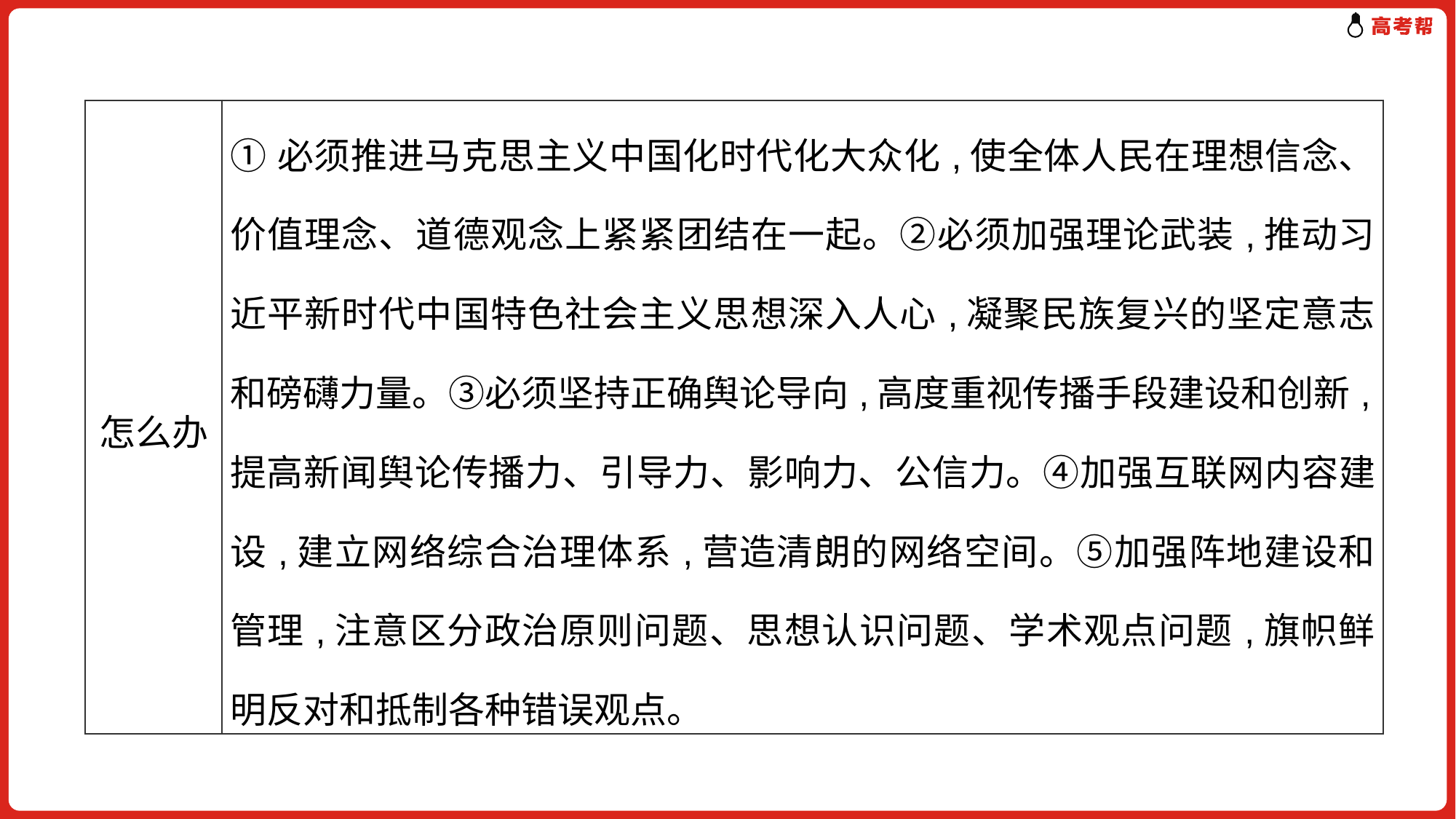

| 怎么办 | ①必须推进马克思主义中国化时代化大众化,使全体人民在理想信念、价值理念、道德观念上紧紧团结在一起。②必须加强理论武装,推动习近平新时代中国特色社会主义思想深入人心,凝聚民族复兴的坚定意志和磅礴力量。③必须坚持正确舆论导向,高度重视传播手段建设和创新,提高新闻舆论传播力、引导力、影响力、公信力。④加强互联网内容建设,建立网络综合治理体系,营造清朗的网络空间。⑤加强阵地建设和管理,注意区分政治原则问题、思想认识问题、学术观点问题,旗帜鲜明反对和抵制各种错误观点。 |
| --- | --- |